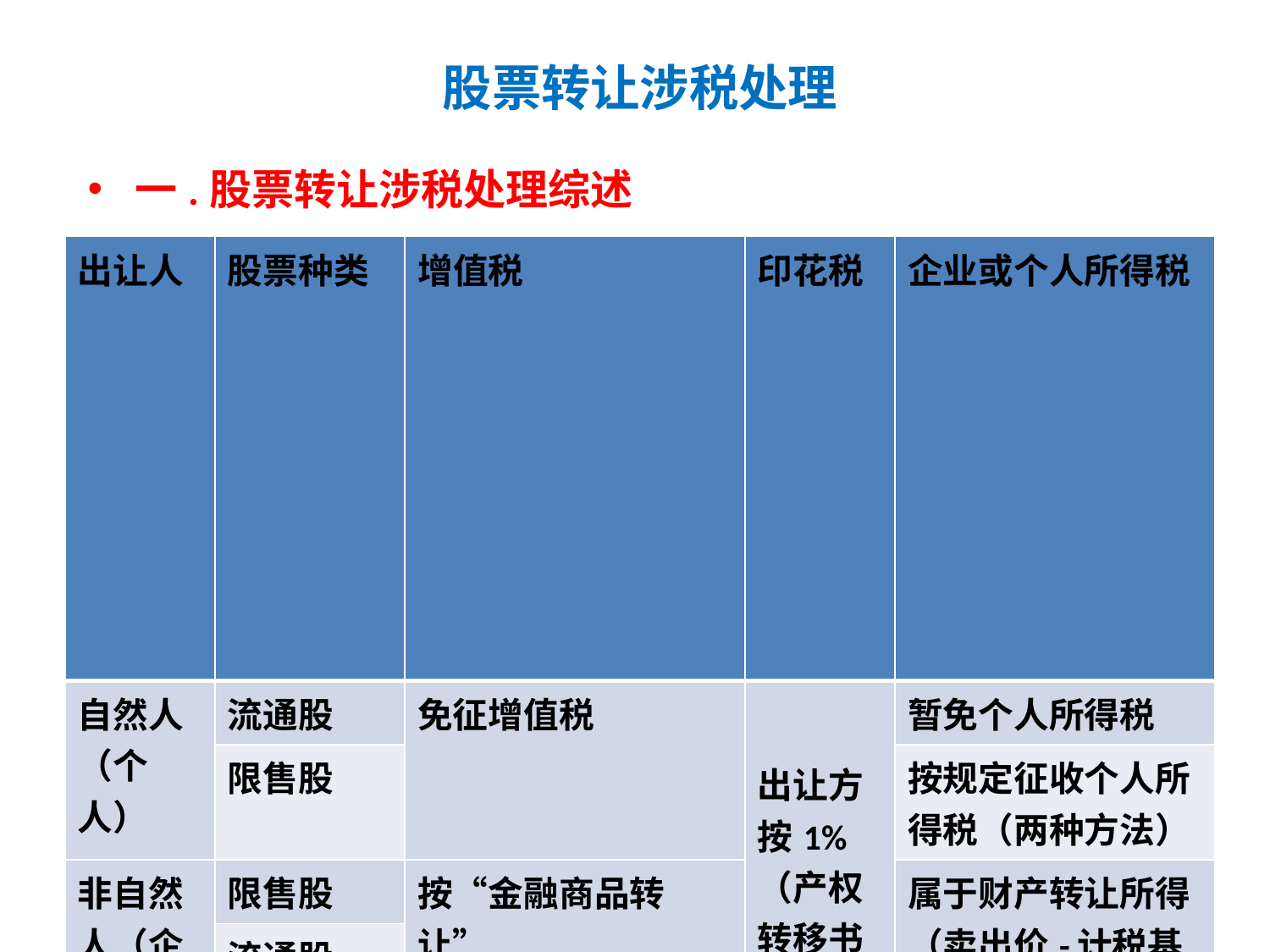

# 股票转让涉税处理
一.股票转让涉税处理综述
| 出让人 | 股票种类 | 增值税 | 印花税 | 企业或个人所得税 |
| --- | --- | --- | --- | --- |
| 自然人（个人） | 流通股 | 免征增值税 | 出让方按1%（产权转移书据） | 暂免个人所得税 |
|  | 限售股 |  |  | 按规定征收个人所得税（两种方法） |
| 非自然人（企业等） | 限售股 | 按“金融商品转让” （卖出价-买入价）为依据，按适用税率或征收率征收增值税 出现负差时，年内抵减 限售股的买入价有特定确定方法 |  | 属于财产转让所得 （卖出价-计税基础）作为财产转让所得，按规定征收企业所得税 |
|  | 流通股 |  |  |  |